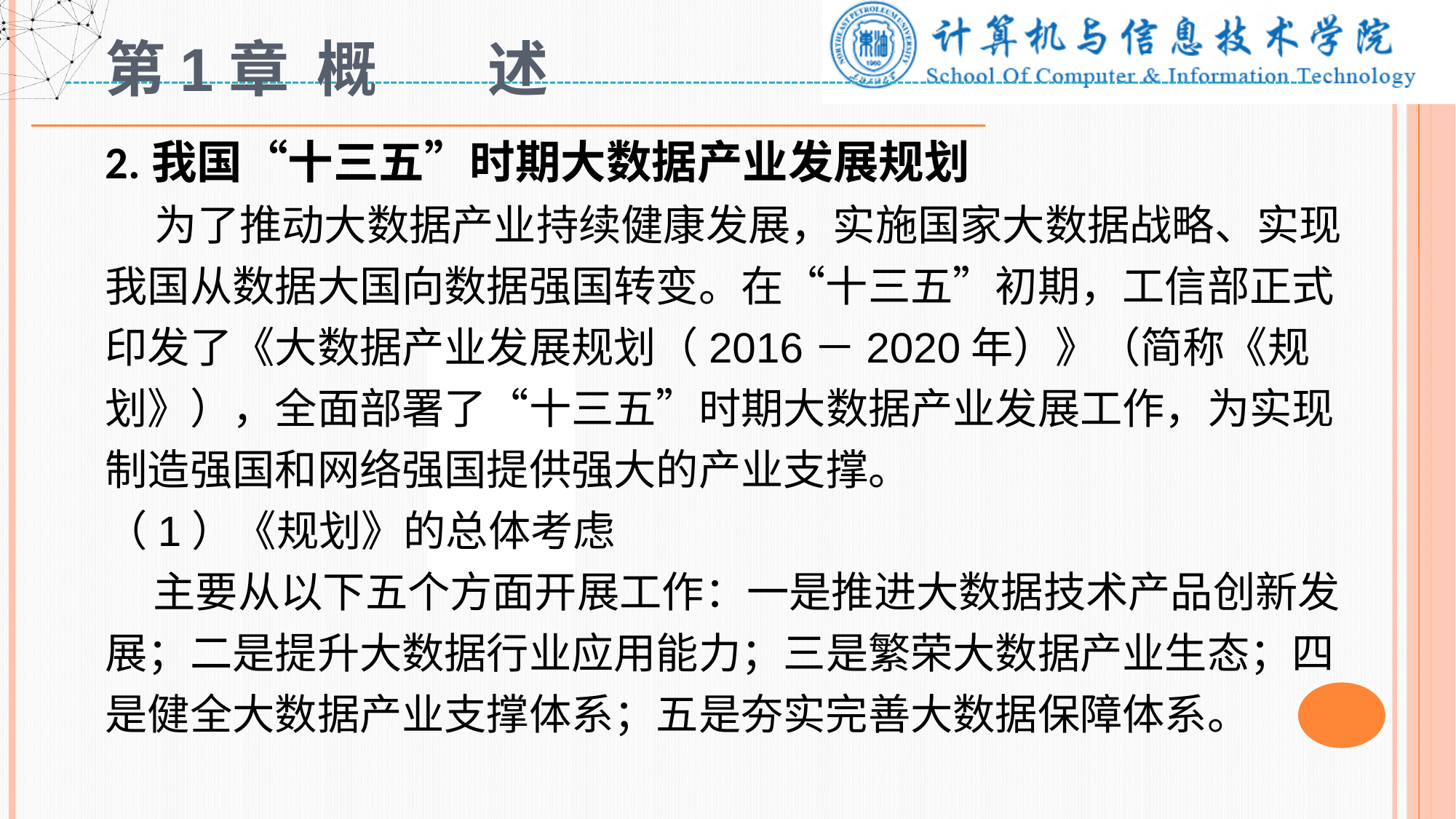

# 第1章  概        述
2.我国“十三五”时期大数据产业发展规划
     为了推动大数据产业持续健康发展，实施国家大数据战略、实现我国从数据大国向数据强国转变。在“十三五”初期，工信部正式印发了《大数据产业发展规划（2016－2020年）》（简称《规划》），全面部署了“十三五”时期大数据产业发展工作，为实现制造强国和网络强国提供强大的产业支撑。
（1）《规划》的总体考虑
    主要从以下五个方面开展工作：一是推进大数据技术产品创新发展；二是提升大数据行业应用能力；三是繁荣大数据产业生态；四是健全大数据产业支撑体系；五是夯实完善大数据保障体系。